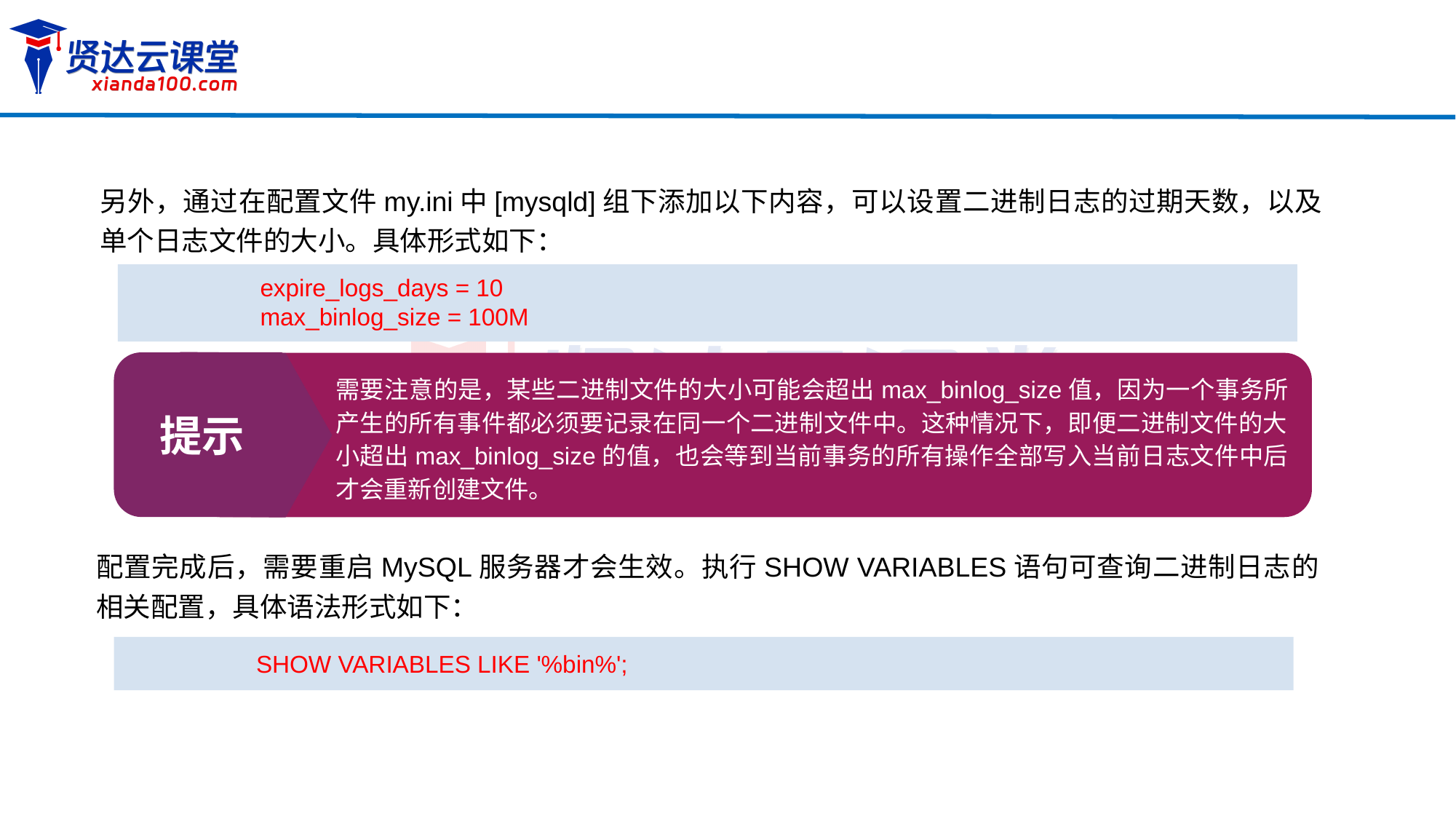

另外，通过在配置文件my.ini中[mysqld]组下添加以下内容，可以设置二进制日志的过期天数，以及单个日志文件的大小。具体形式如下：

expire_logs_days = 10
max_binlog_size = 100M
提示

需要注意的是，某些二进制文件的大小可能会超出max_binlog_size值，因为一个事务所产生的所有事件都必须要记录在同一个二进制文件中。这种情况下，即便二进制文件的大小超出max_binlog_size的值，也会等到当前事务的所有操作全部写入当前日志文件中后才会重新创建文件。
配置完成后，需要重启MySQL服务器才会生效。执行SHOW VARIABLES语句可查询二进制日志的相关配置，具体语法形式如下：

SHOW VARIABLES LIKE '%bin%';